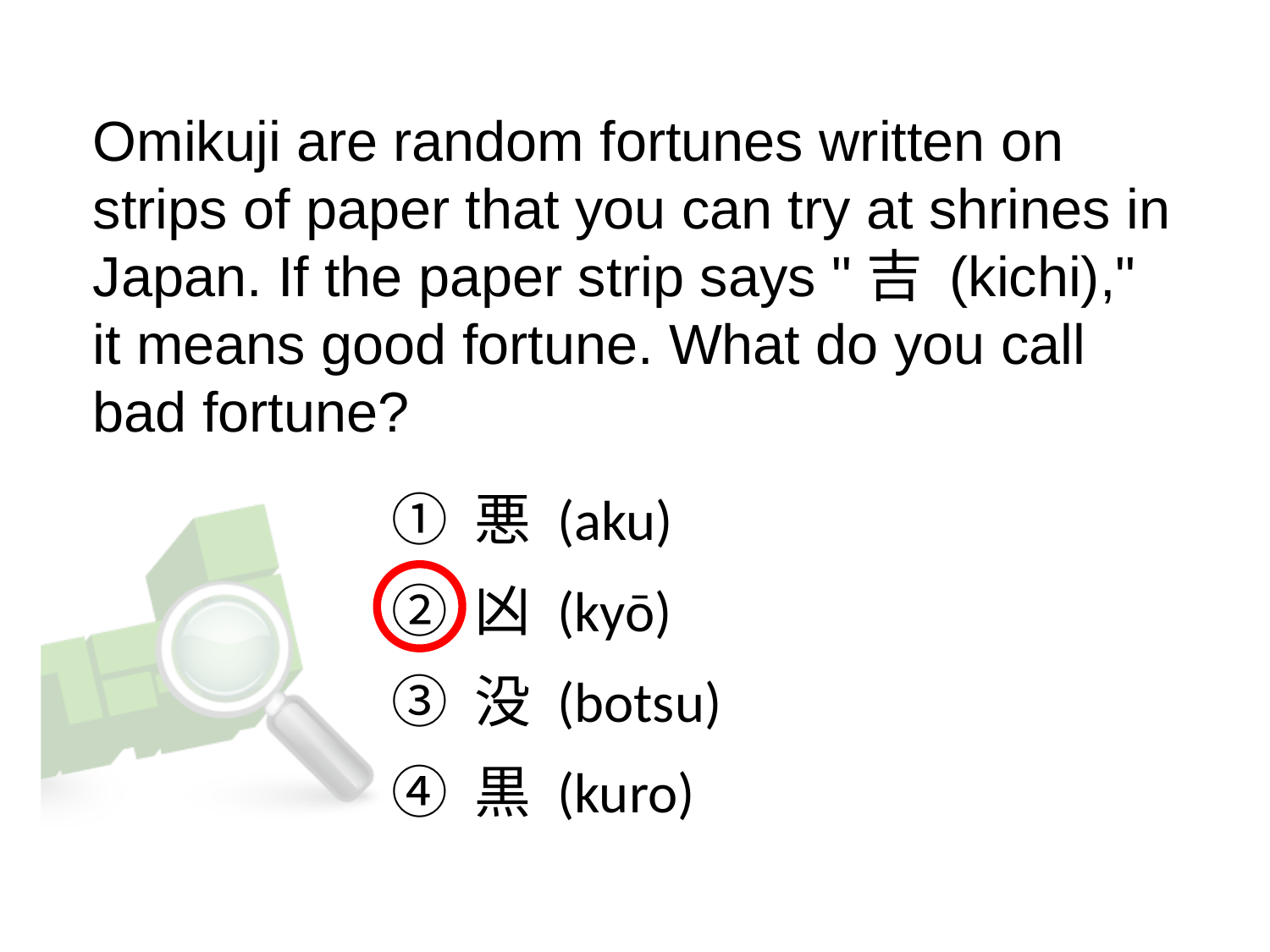

# Omikuji are random fortunes written on strips of paper that you can try at shrines in Japan. If the paper strip says "吉 (kichi)," it means good fortune. What do you call bad fortune?
① 悪 (aku)
② 凶 (kyō)
③ 没 (botsu)
④ 黒 (kuro)